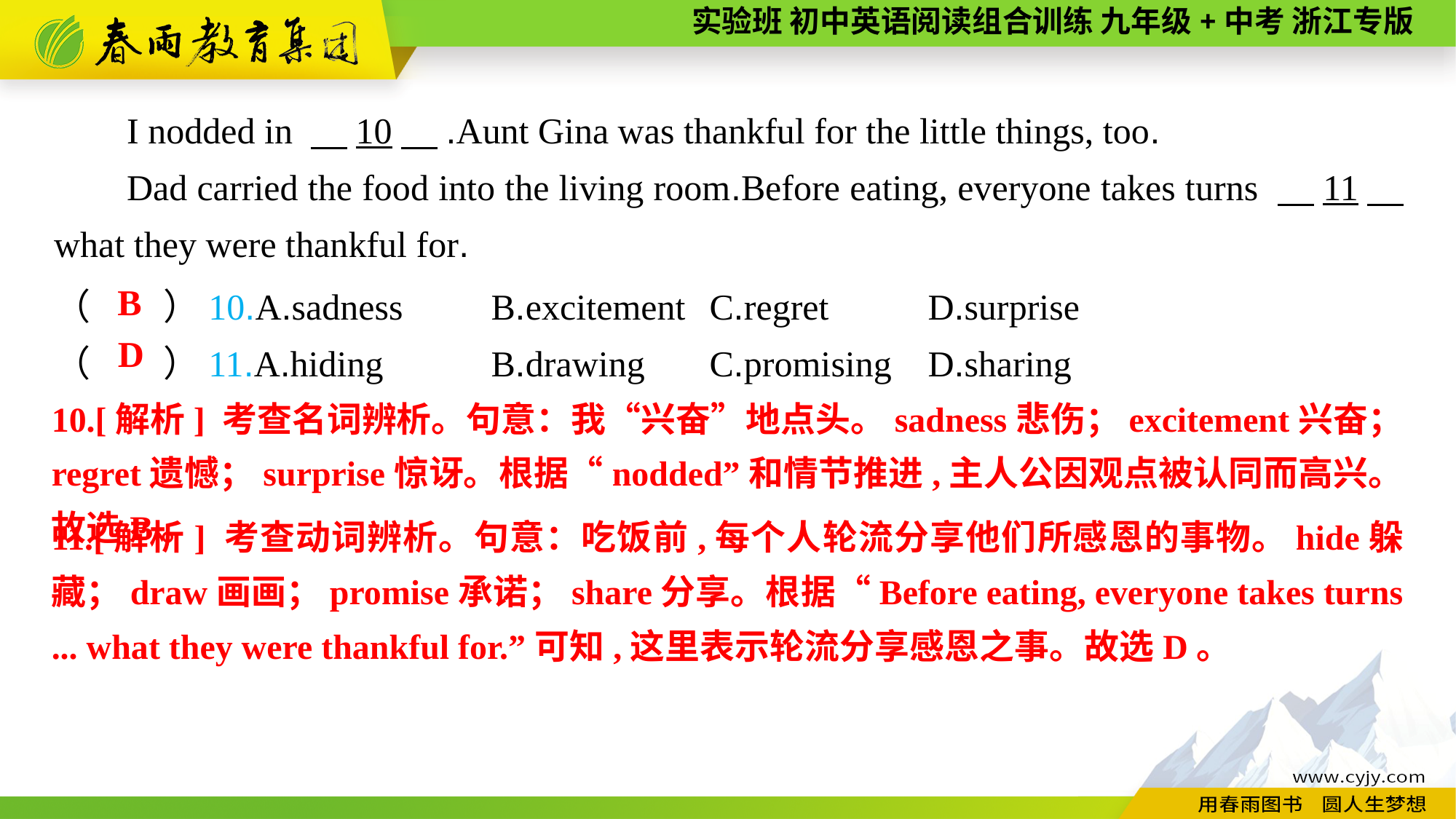

I nodded in 　10　.Aunt Gina was thankful for the little things, too.
Dad carried the food into the living room.Before eating, everyone takes turns 　11　 what they were thankful for.
B
（　　）10.A.sadness	B.excitement	C.regret	D.surprise
（　　）11.A.hiding	B.drawing	C.promising	D.sharing
D
10.[解析] 考查名词辨析。句意：我“兴奋”地点头。sadness悲伤；excitement兴奋；regret遗憾；surprise惊讶。根据“nodded”和情节推进,主人公因观点被认同而高兴。故选B。
11.[解析] 考查动词辨析。句意：吃饭前,每个人轮流分享他们所感恩的事物。hide躲藏；draw画画；promise承诺；share分享。根据“Before eating, everyone takes turns ... what they were thankful for.”可知,这里表示轮流分享感恩之事。故选D。